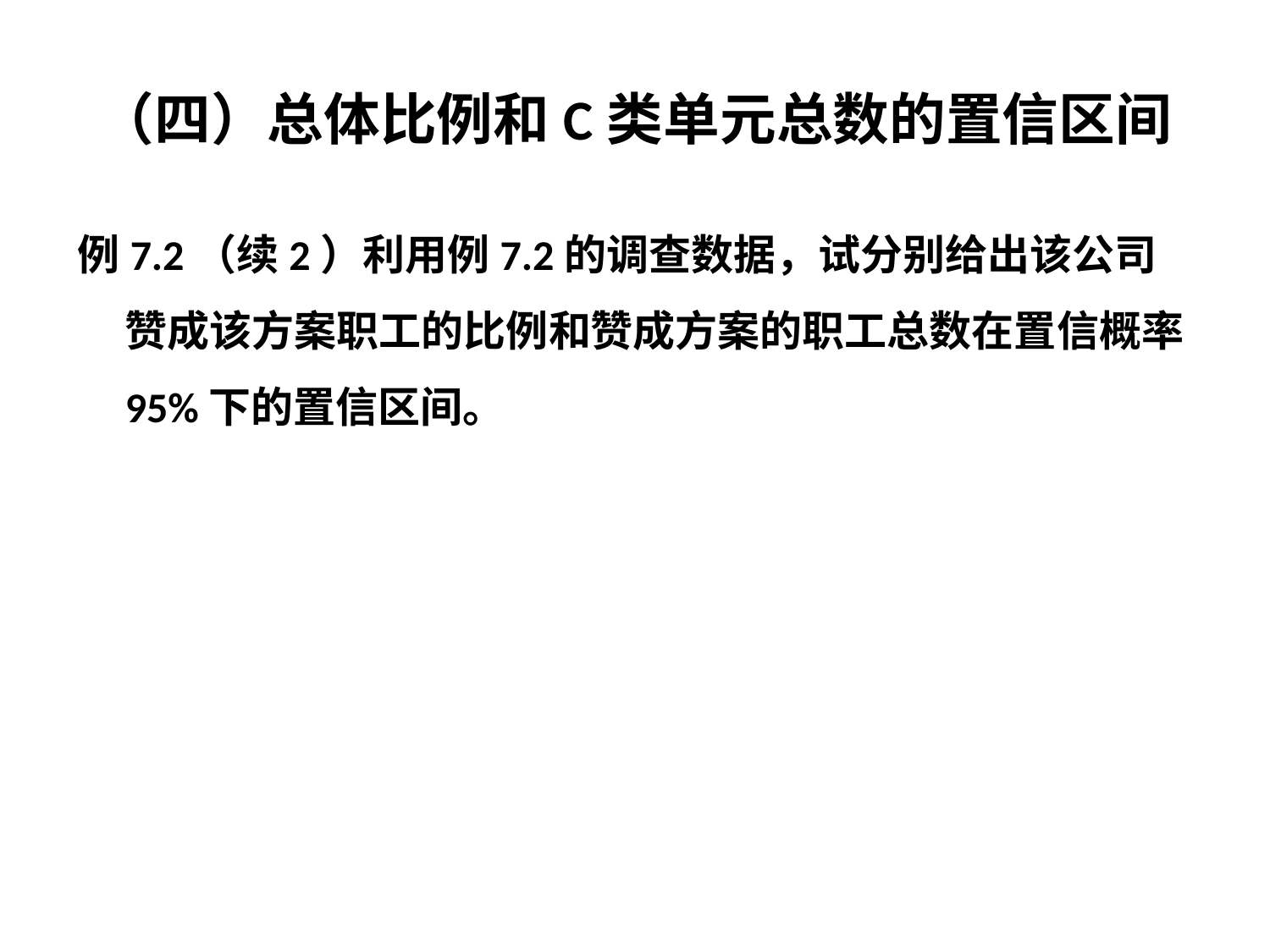

# （四）总体比例和C类单元总数的置信区间
例7.2（续2）利用例7.2的调查数据，试分别给出该公司赞成该方案职工的比例和赞成方案的职工总数在置信概率95%下的置信区间。